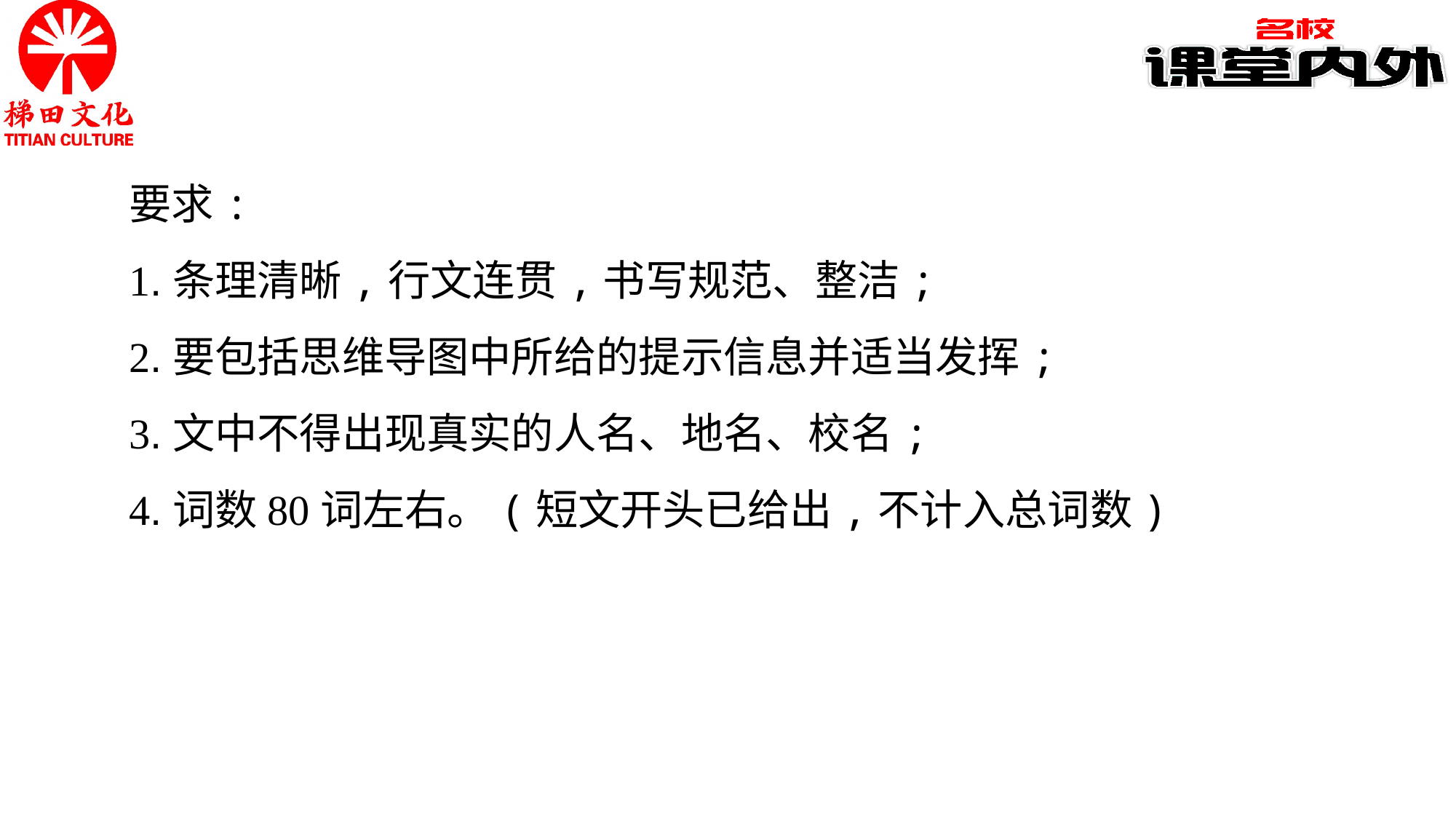

要求:
1.条理清晰,行文连贯,书写规范、整洁;
2.要包括思维导图中所给的提示信息并适当发挥;
3.文中不得出现真实的人名、地名、校名;
4.词数80词左右。(短文开头已给出,不计入总词数)